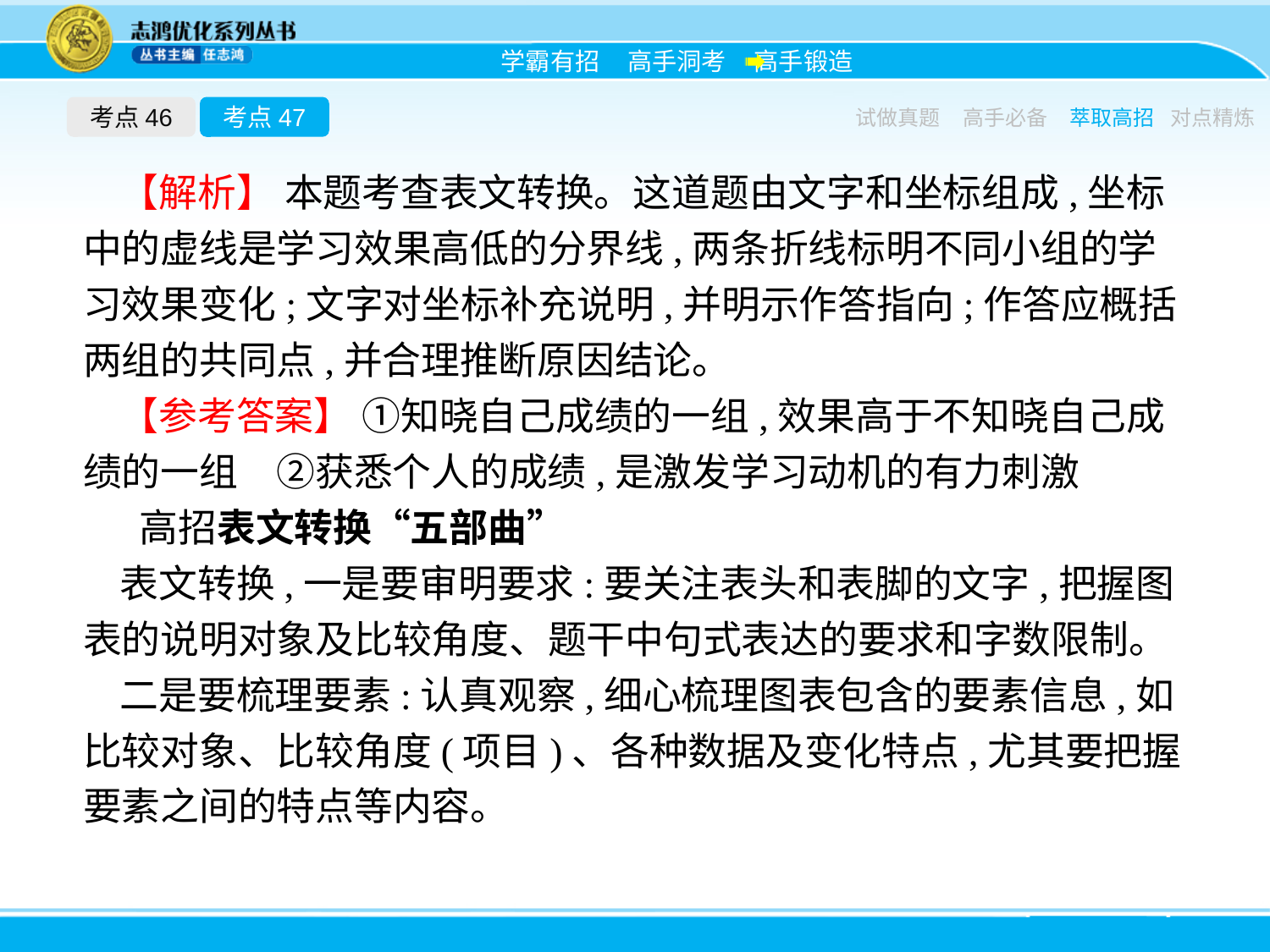

考点46
考点47
试做真题
高手必备
萃取高招
对点精炼
【解析】 本题考查表文转换。这道题由文字和坐标组成,坐标中的虚线是学习效果高低的分界线,两条折线标明不同小组的学习效果变化;文字对坐标补充说明,并明示作答指向;作答应概括两组的共同点,并合理推断原因结论。
【参考答案】 ①知晓自己成绩的一组,效果高于不知晓自己成绩的一组　②获悉个人的成绩,是激发学习动机的有力刺激
高招表文转换“五部曲”
表文转换,一是要审明要求:要关注表头和表脚的文字,把握图表的说明对象及比较角度、题干中句式表达的要求和字数限制。
二是要梳理要素:认真观察,细心梳理图表包含的要素信息,如比较对象、比较角度(项目)、各种数据及变化特点,尤其要把握要素之间的特点等内容。